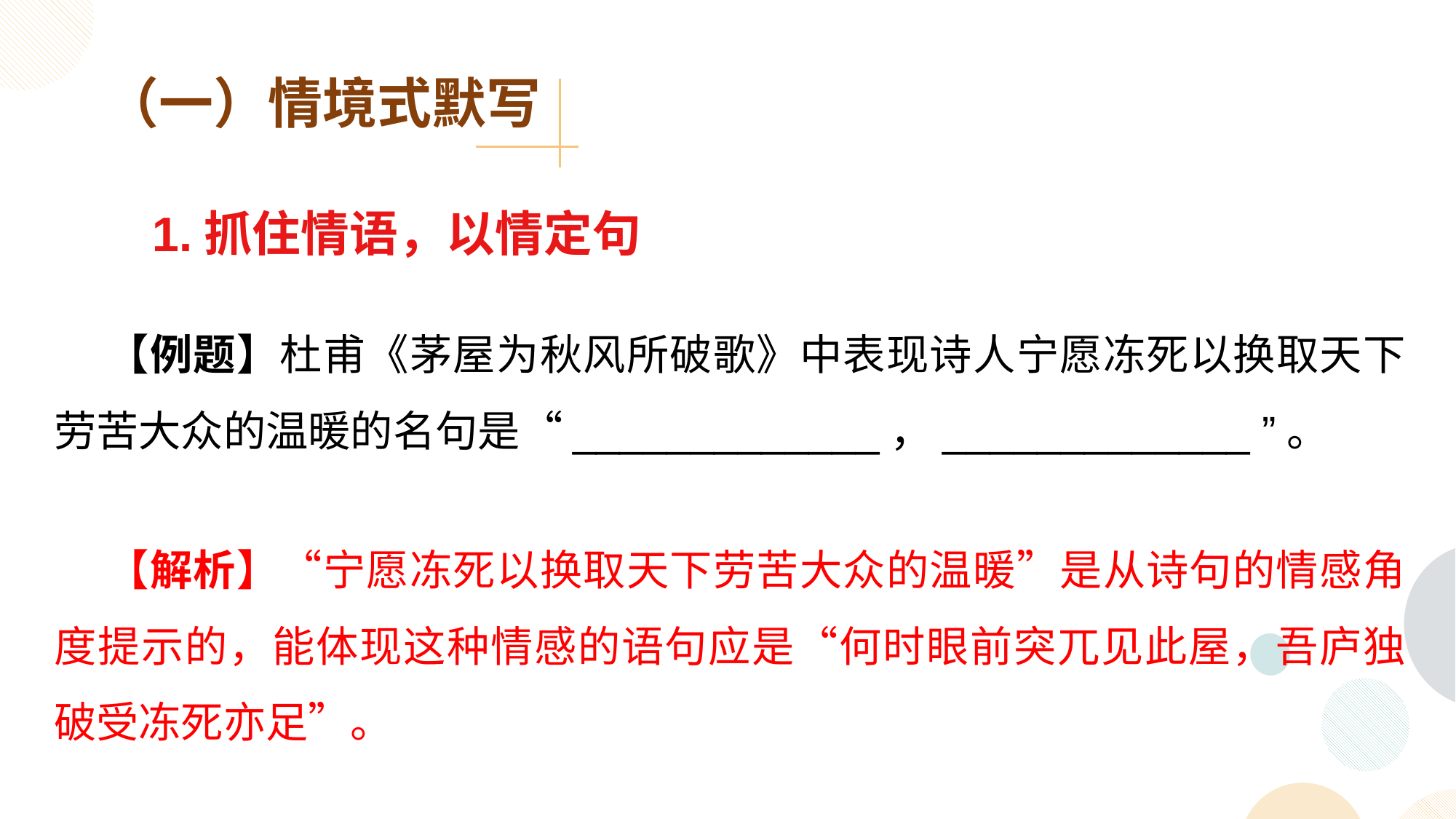

（一）情境式默写
1.抓住情语，以情定句
    【例题】杜甫《茅屋为秋风所破歌》中表现诗人宁愿冻死以换取天下劳苦大众的温暖的名句是“_____________，_____________ ”。
    【解析】“宁愿冻死以换取天下劳苦大众的温暖”是从诗句的情感角度提示的，能体现这种情感的语句应是“何时眼前突兀见此屋，吾庐独破受冻死亦足”。